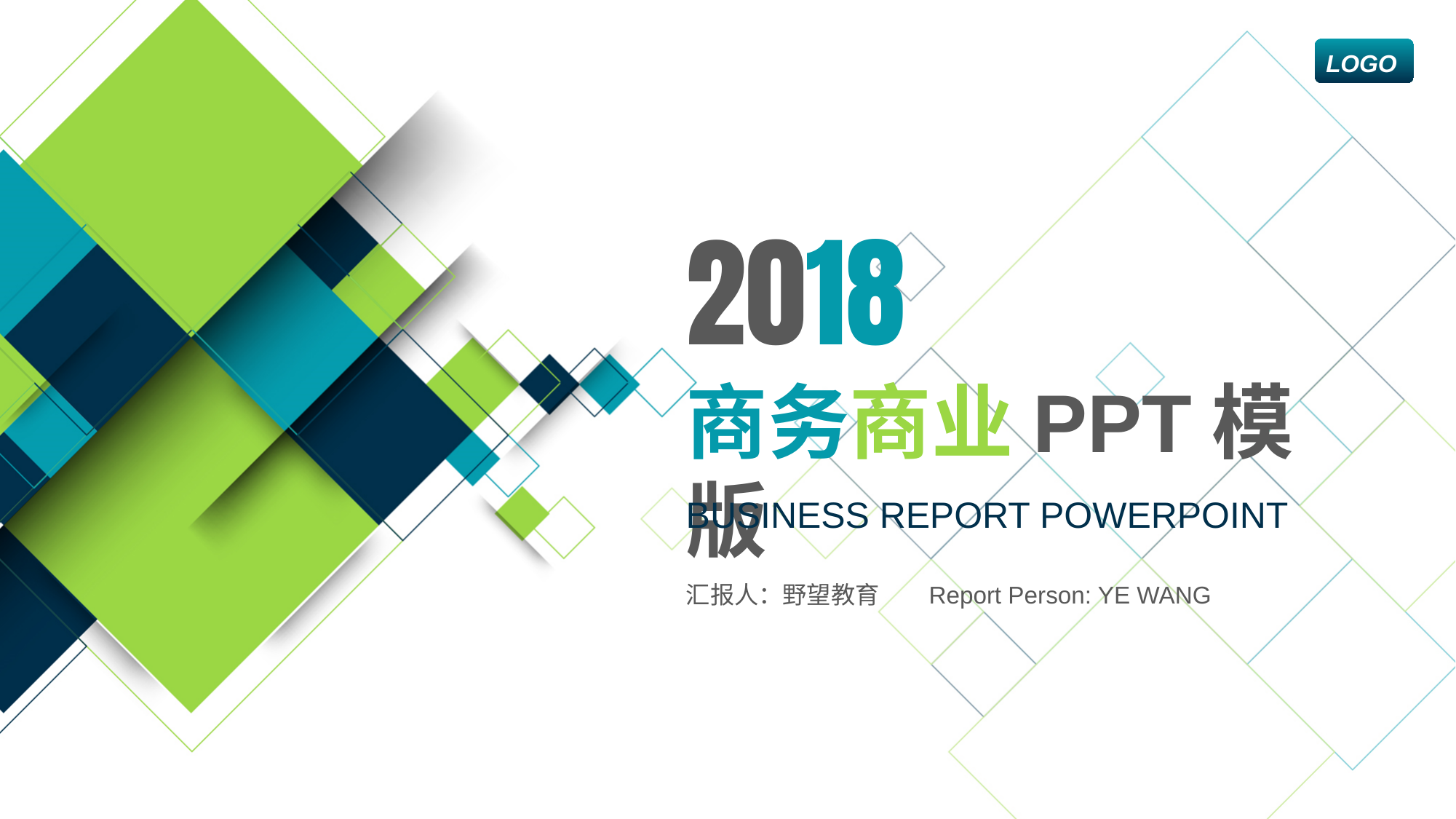

LOGO
2018
商务商业PPT模版
BUSINESS REPORT POWERPOINT
汇报人：野望教育        Report Person: YE WANG